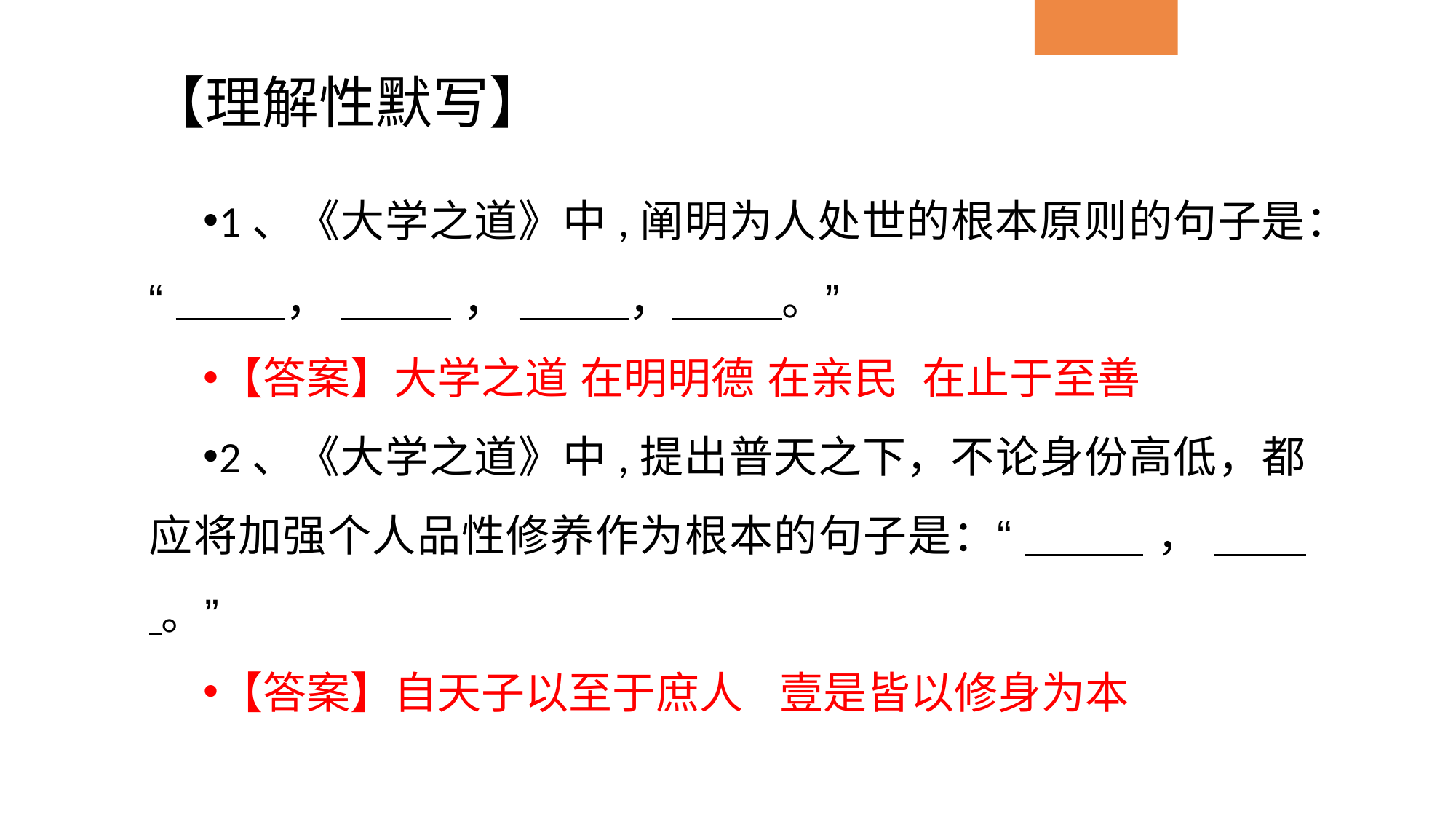

# 【理解性默写】
1、《大学之道》中,阐明为人处世的根本原则的句子是：“          ，           ，          ，         。”
【答案】大学之道 在明明德 在亲民  在止于至善
2、《大学之道》中,提出普天之下，不论身份高低，都应将加强个人品性修养作为根本的句子是：“           ，          。”
【答案】自天子以至于庶人   壹是皆以修身为本